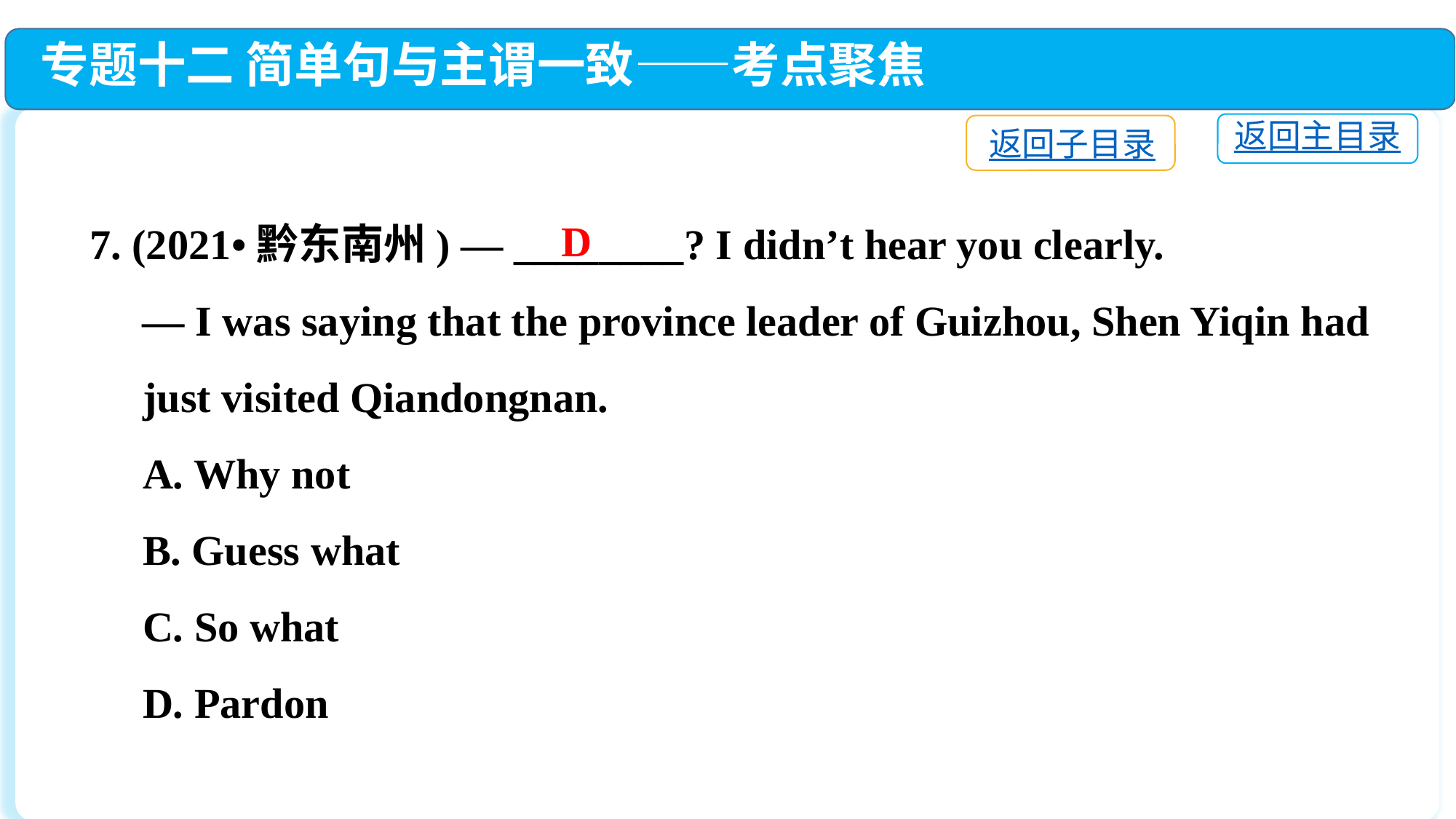

专题十二 简单句与主谓一致——考点聚焦

返回主目录

返回子目录
7. (2021•黔东南州) — ________? I didn’t hear you clearly.
     — I was saying that the province leader of Guizhou, Shen Yiqin had
     just visited Qiandongnan.
     A. Why not
     B. Guess what
     C. So what
     D. Pardon
D